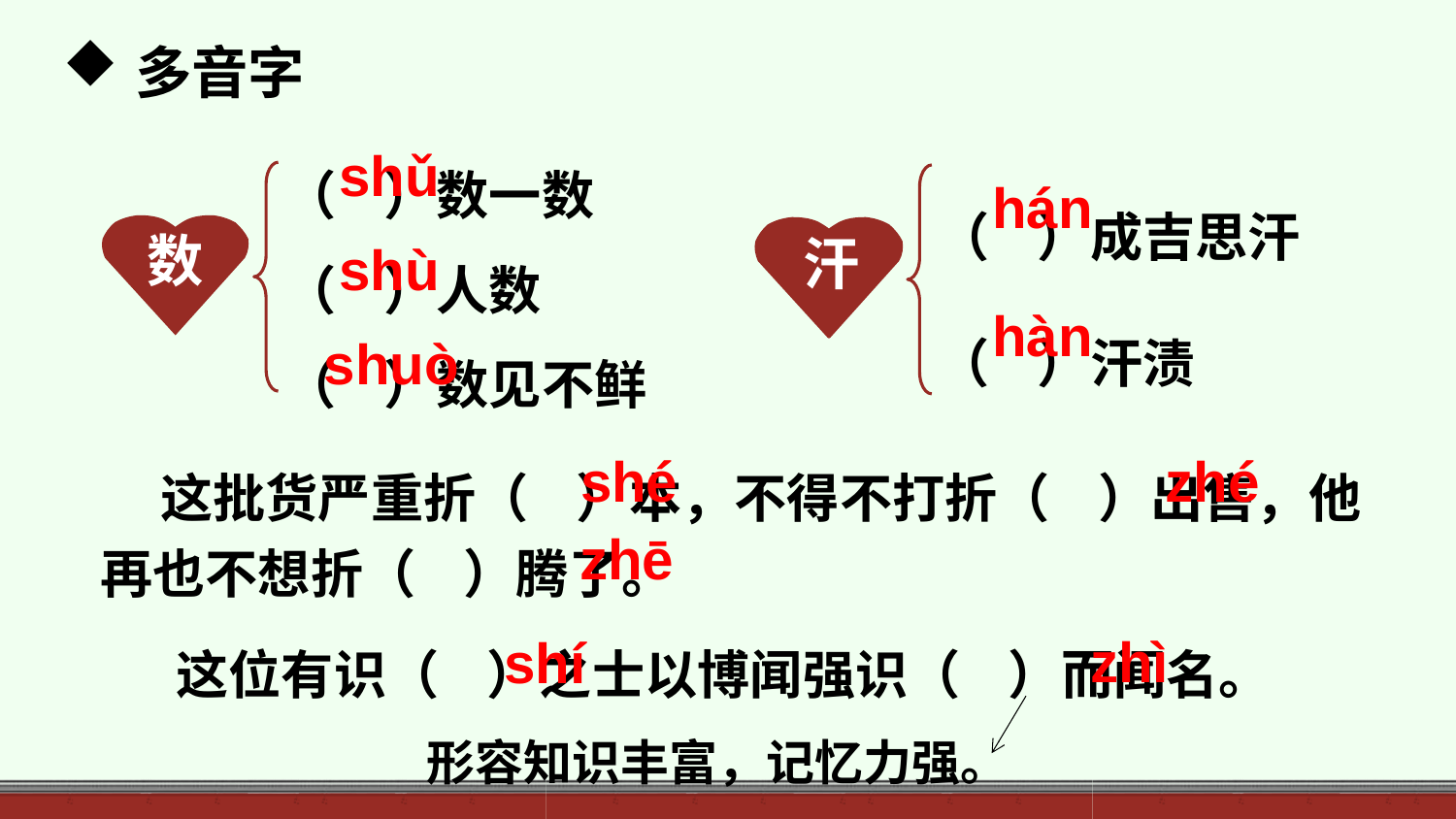

多音字
（    ）数一数
（    ）人数
（    ）数见不鲜
shǔ
（    ）成吉思汗
（    ）汗渍

数
hán

汗
shù
hàn
shuò
shé
zhé
    这批货严重折（    ）本，不得不打折（    ）出售，他再也不想折（    ）腾了。
zhē
zhì
shí
    这位有识（    ）之士以博闻强识（    ）而闻名。
形容知识丰富，记忆力强。